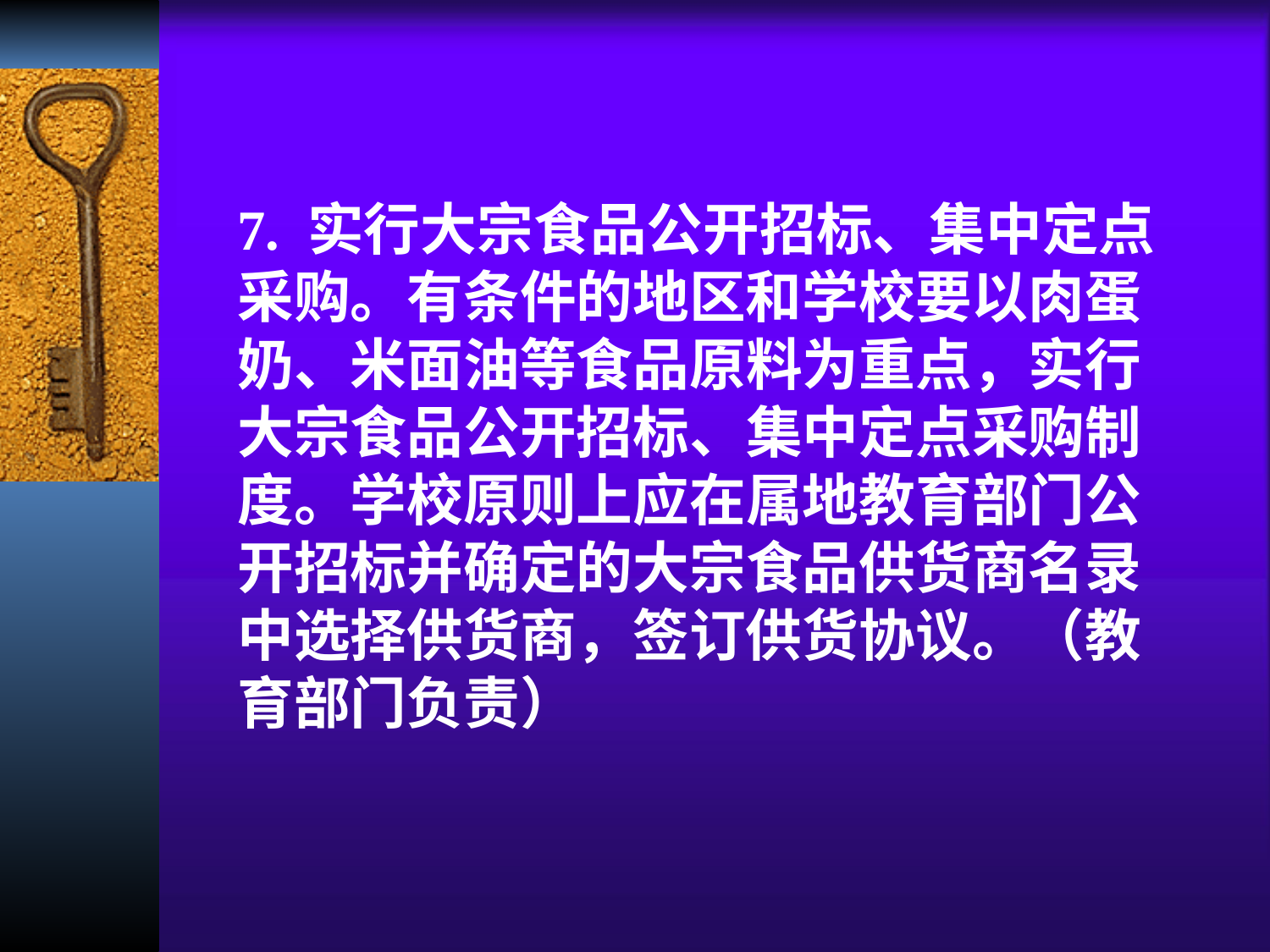

7. 实行大宗食品公开招标、集中定点采购。有条件的地区和学校要以肉蛋奶、米面油等食品原料为重点，实行大宗食品公开招标、集中定点采购制度。学校原则上应在属地教育部门公开招标并确定的大宗食品供货商名录中选择供货商，签订供货协议。（教育部门负责）